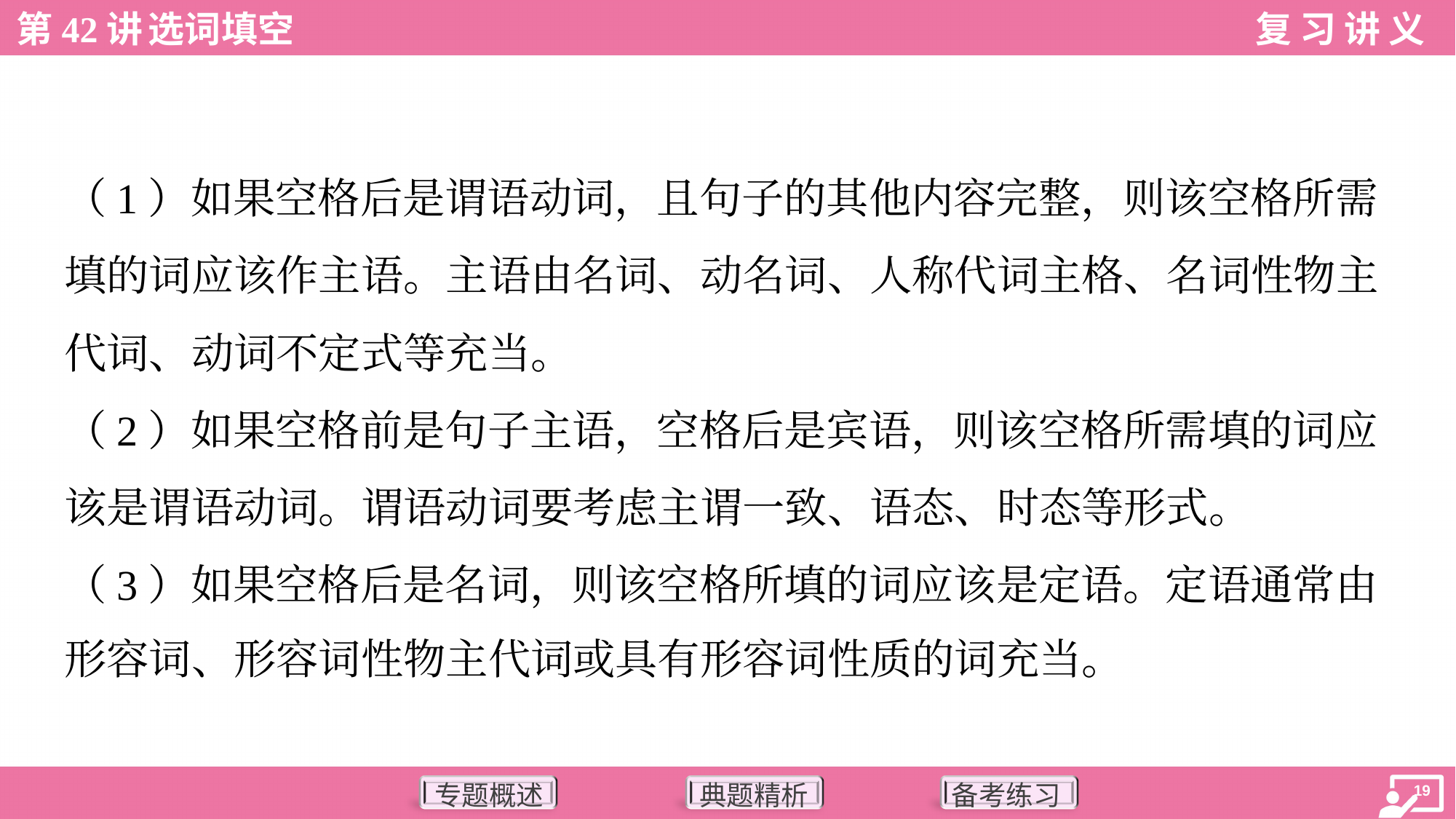

（1）如果空格后是谓语动词，且句子的其他内容完整，则该空格所需
填的词应该作主语。主语由名词、动名词、人称代词主格、名词性物主
代词、动词不定式等充当。
（2）如果空格前是句子主语，空格后是宾语，则该空格所需填的词应
该是谓语动词。谓语动词要考虑主谓一致、语态、时态等形式。
（3）如果空格后是名词，则该空格所填的词应该是定语。定语通常由
形容词、形容词性物主代词或具有形容词性质的词充当。